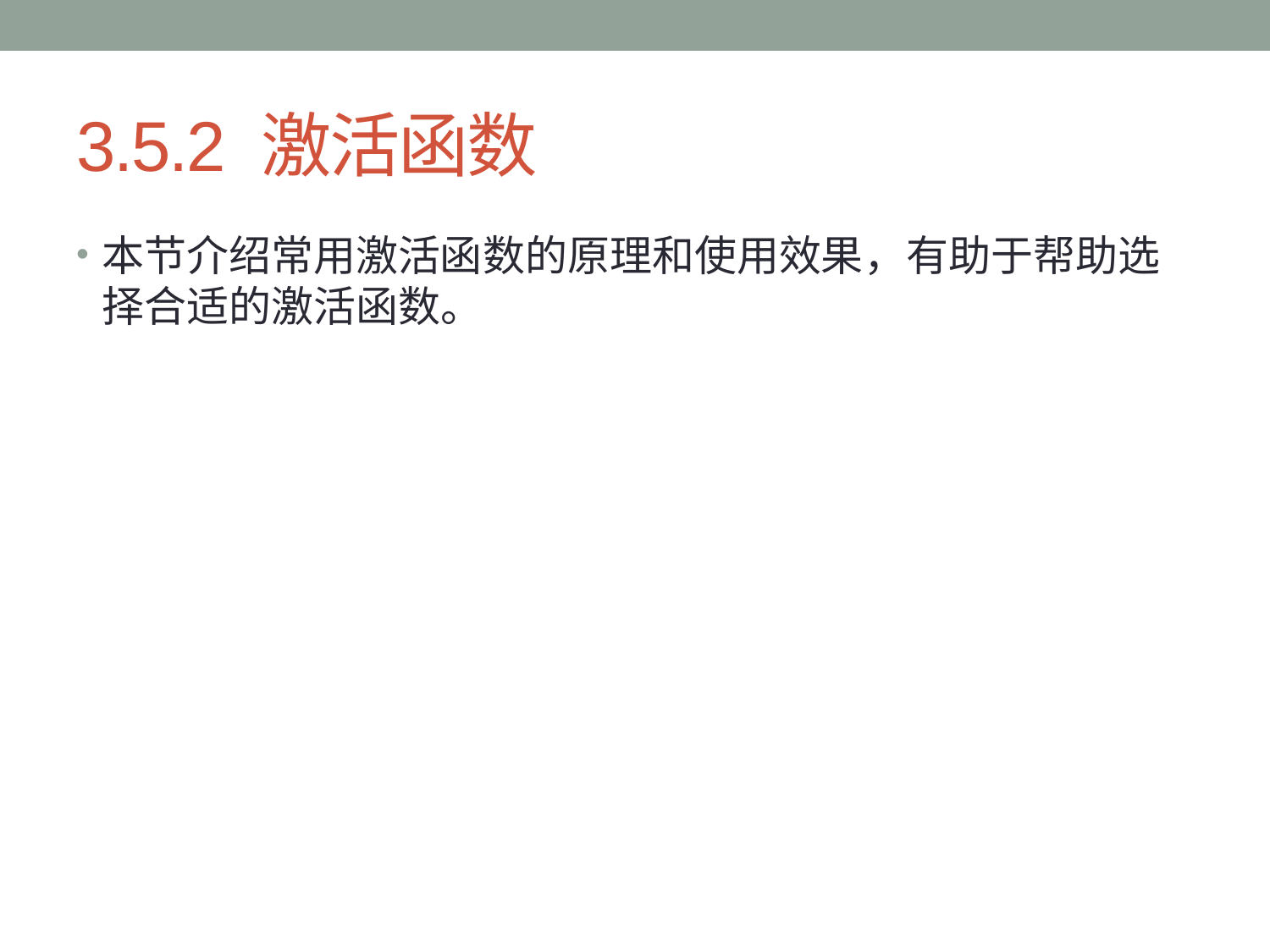

# 3.5.2 激活函数
本节介绍常用激活函数的原理和使用效果，有助于帮助选择合适的激活函数。